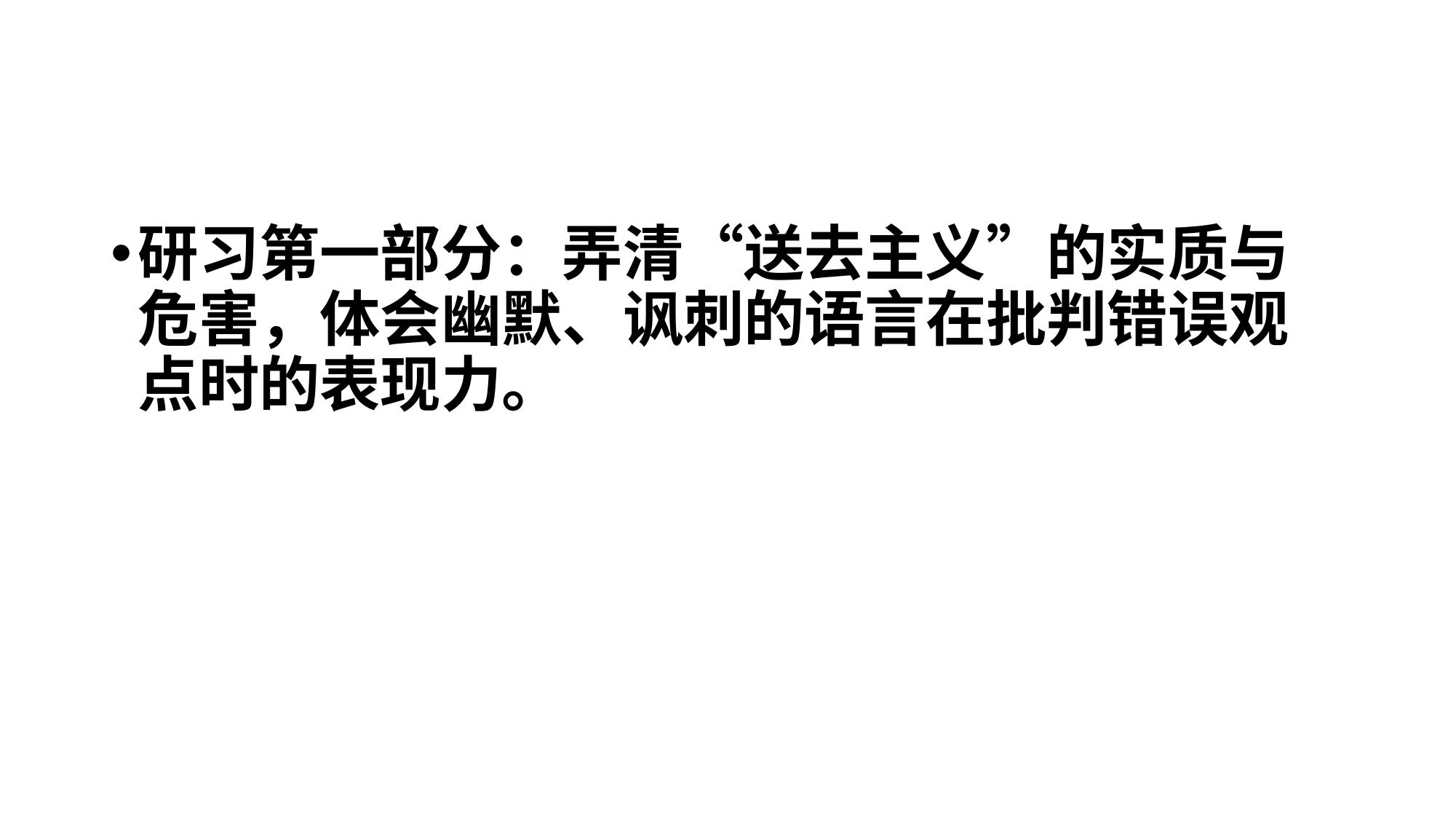

#
研习第一部分：弄清“送去主义”的实质与危害，体会幽默、讽刺的语言在批判错误观点时的表现力。